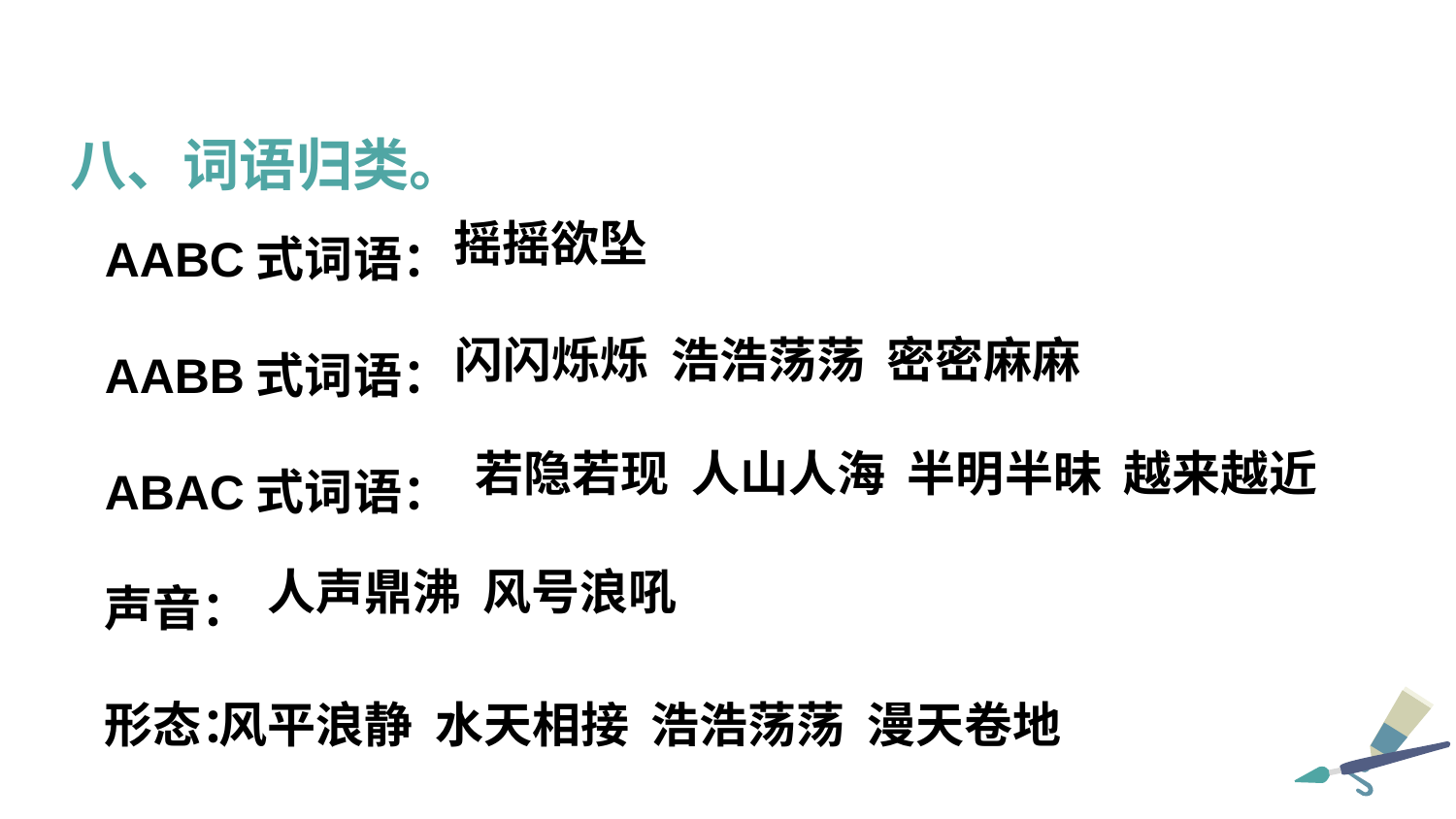

八、词语归类。
AABC式词语：
AABB式词语：
ABAC式词语：
声音：
形态：
摇摇欲坠
闪闪烁烁  浩浩荡荡  密密麻麻
若隐若现  人山人海  半明半昧  越来越近
人声鼎沸  风号浪吼
风平浪静  水天相接  浩浩荡荡  漫天卷地